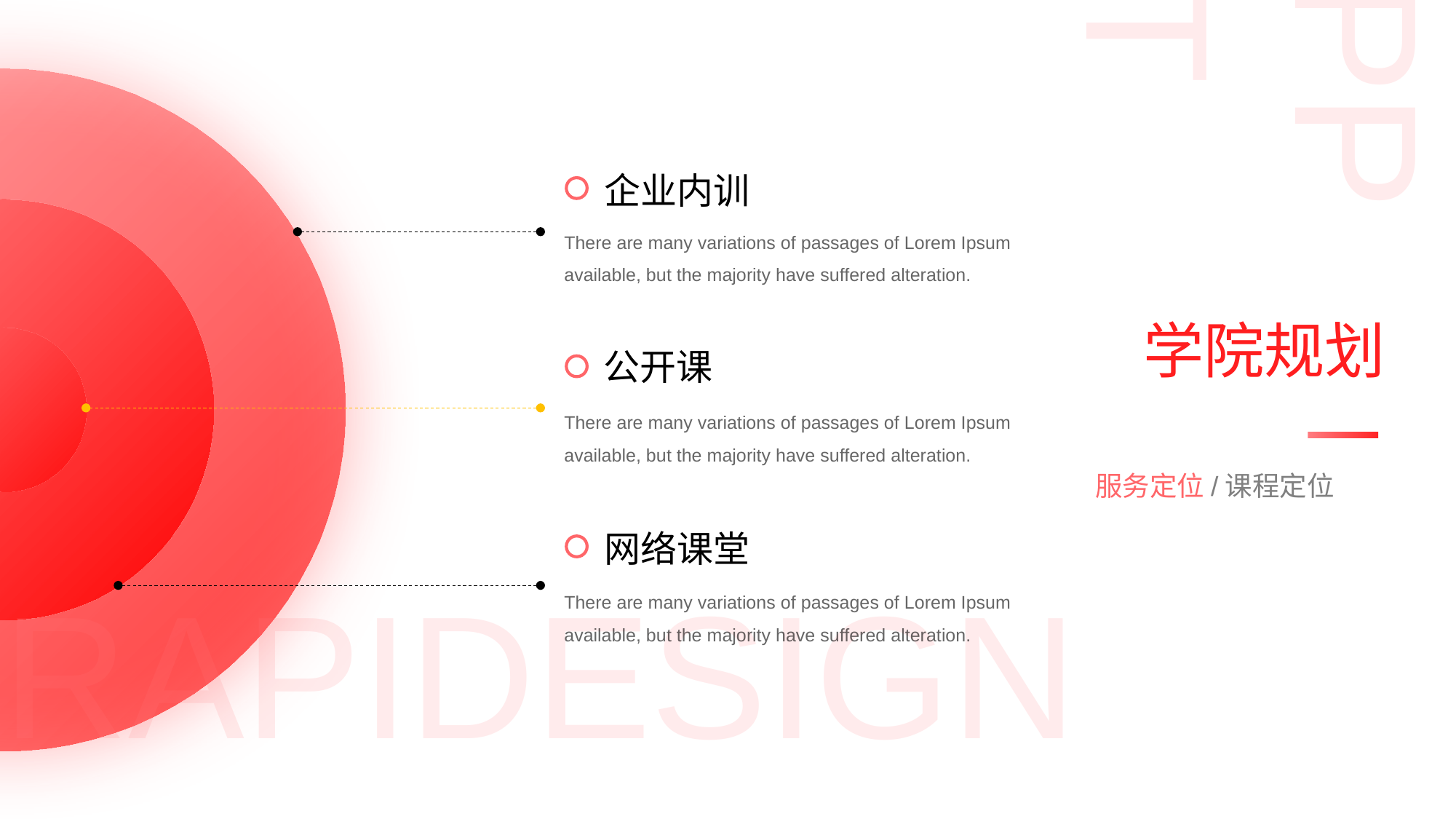

PPT

企业内训

There are many variations of passages of Lorem Ipsum available, but the majority have suffered alteration.

学院规划

公开课

There are many variations of passages of Lorem Ipsum available, but the majority have suffered alteration.

服务定位/课程定位
网络课堂

There are many variations of passages of Lorem Ipsum available, but the majority have suffered alteration.
RAPIDESIGN